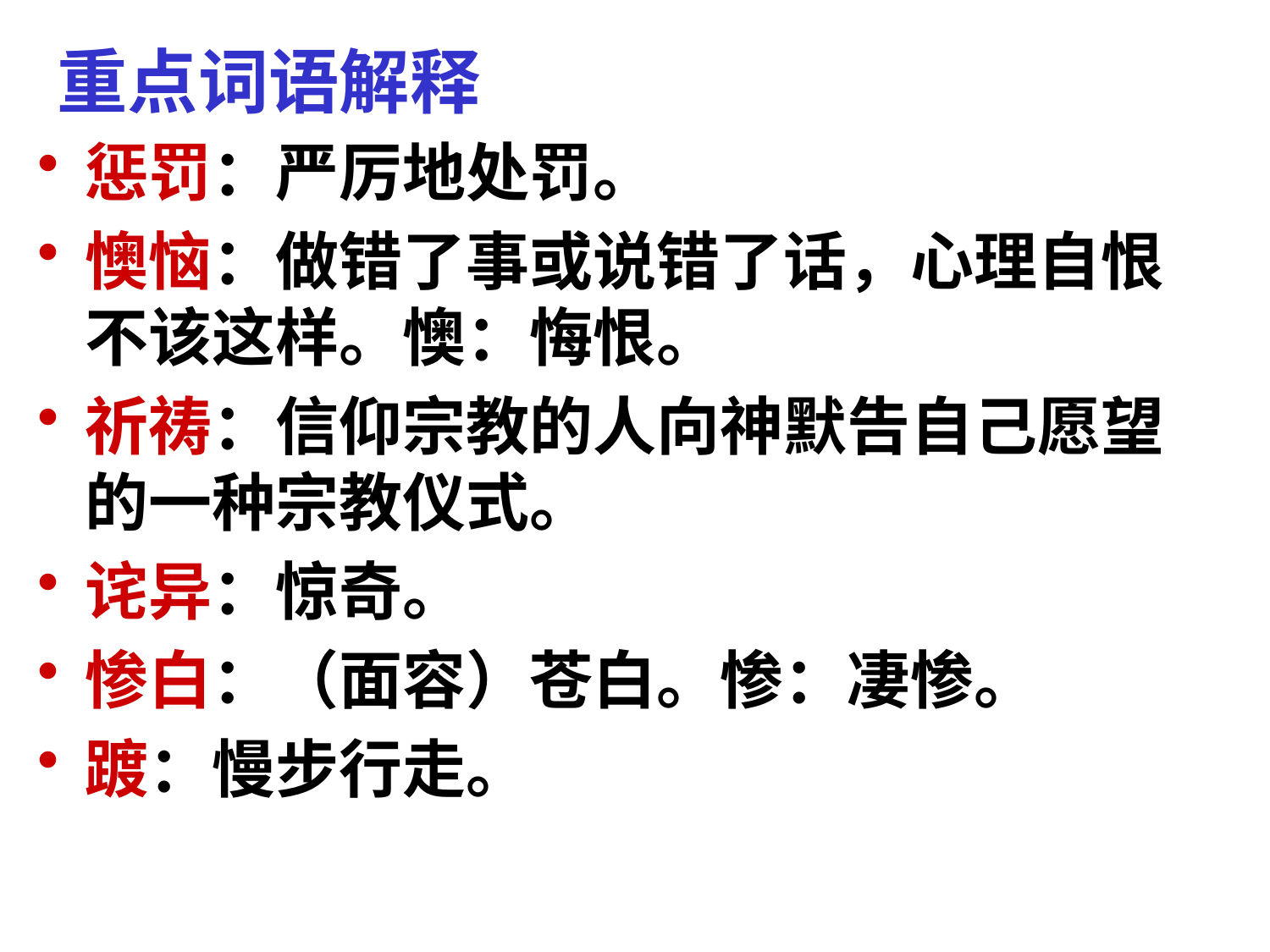

# 重点词语解释
惩罚：严厉地处罚。
懊恼：做错了事或说错了话，心理自恨不该这样。懊：悔恨。
祈祷：信仰宗教的人向神默告自己愿望的一种宗教仪式。
诧异：惊奇。
惨白：（面容）苍白。惨：凄惨。
踱：慢步行走。